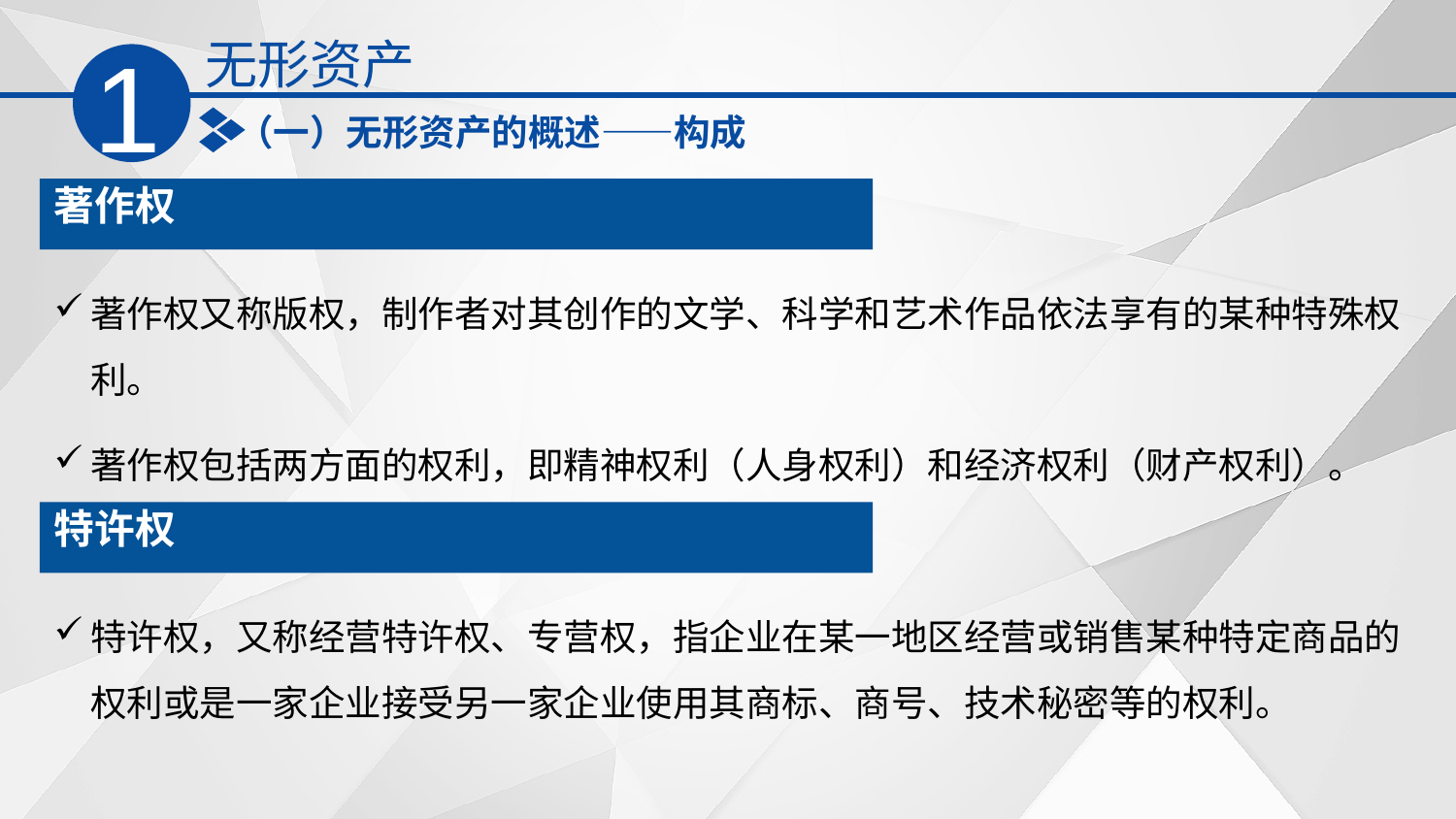

无形资产
1

（一）无形资产的概述——构成

著作权
著作权又称版权，制作者对其创作的文学、科学和艺术作品依法享有的某种特殊权利。
著作权包括两方面的权利，即精神权利（人身权利）和经济权利（财产权利）。
特许权
特许权，又称经营特许权、专营权，指企业在某一地区经营或销售某种特定商品的权利或是一家企业接受另一家企业使用其商标、商号、技术秘密等的权利。